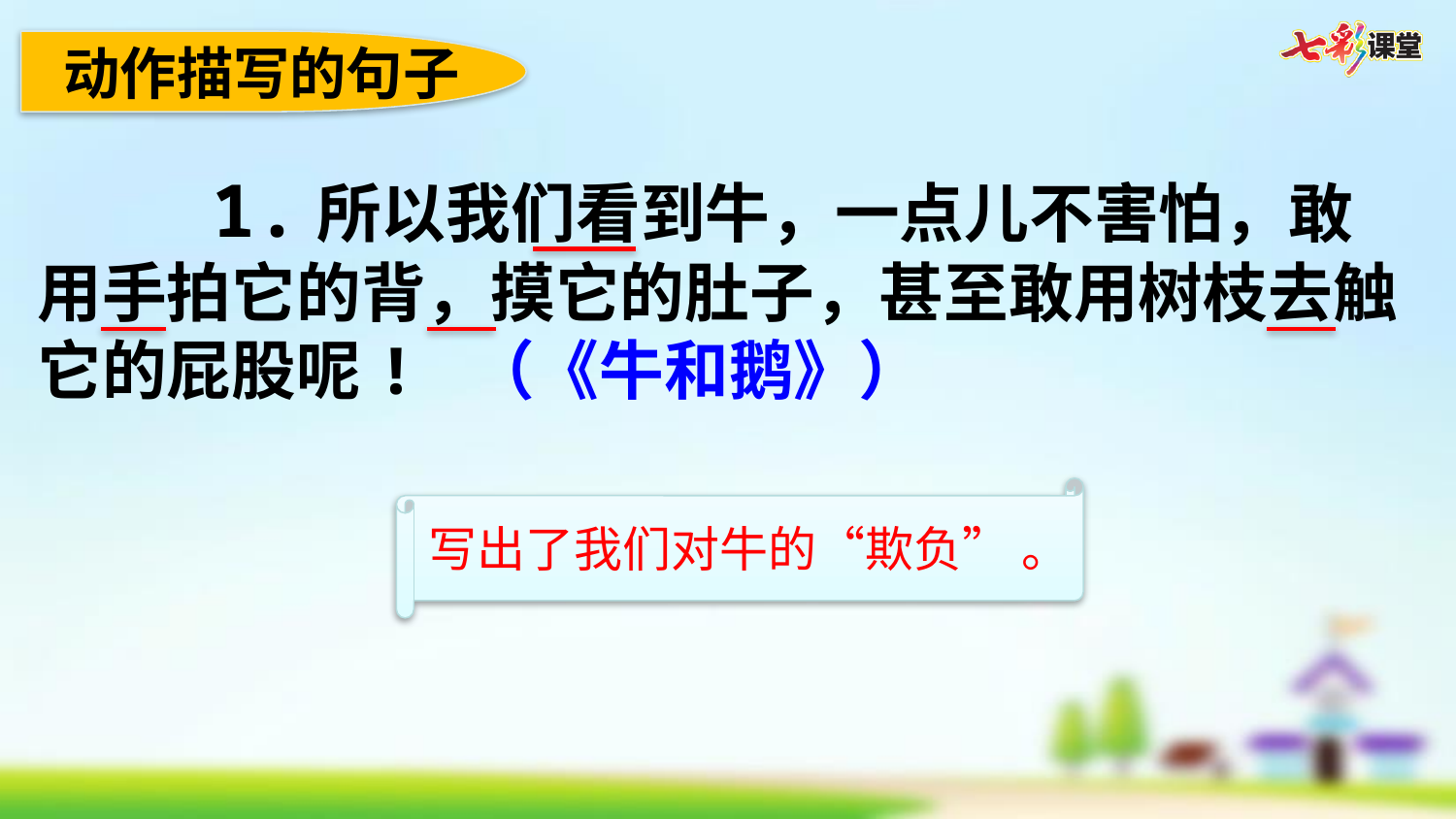

动作描写的句子
    1.所以我们看到牛，一点儿不害怕，敢用手拍它的背，摸它的肚子，甚至敢用树枝去触它的屁股呢! （《牛和鹅》）
写出了我们对牛的“欺负” 。